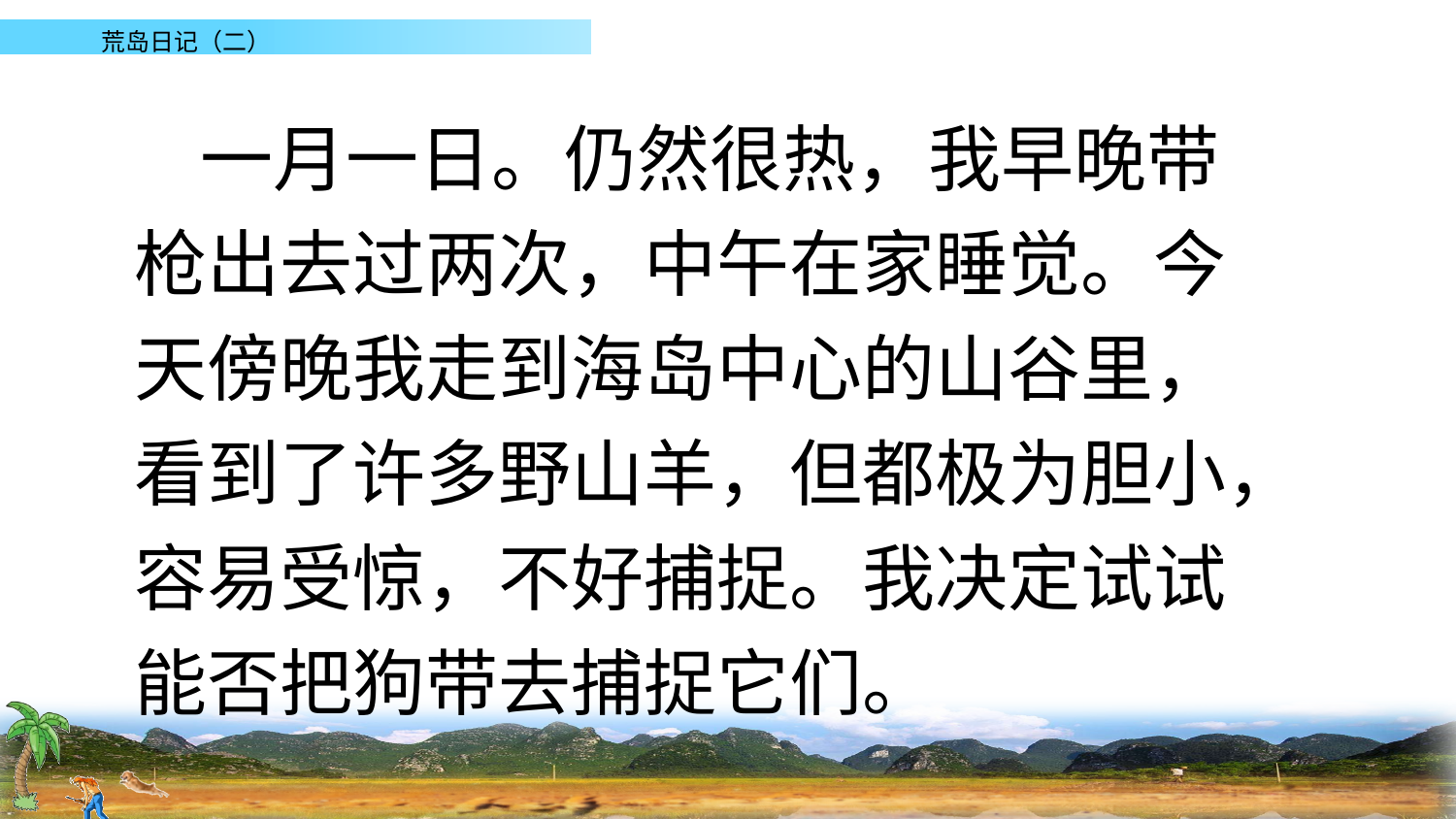

一月一日。仍然很热，我早晚带枪出去过两次，中午在家睡觉。今天傍晚我走到海岛中心的山谷里，看到了许多野山羊，但都极为胆小，容易受惊，不好捕捉。我决定试试能否把狗带去捕捉它们。